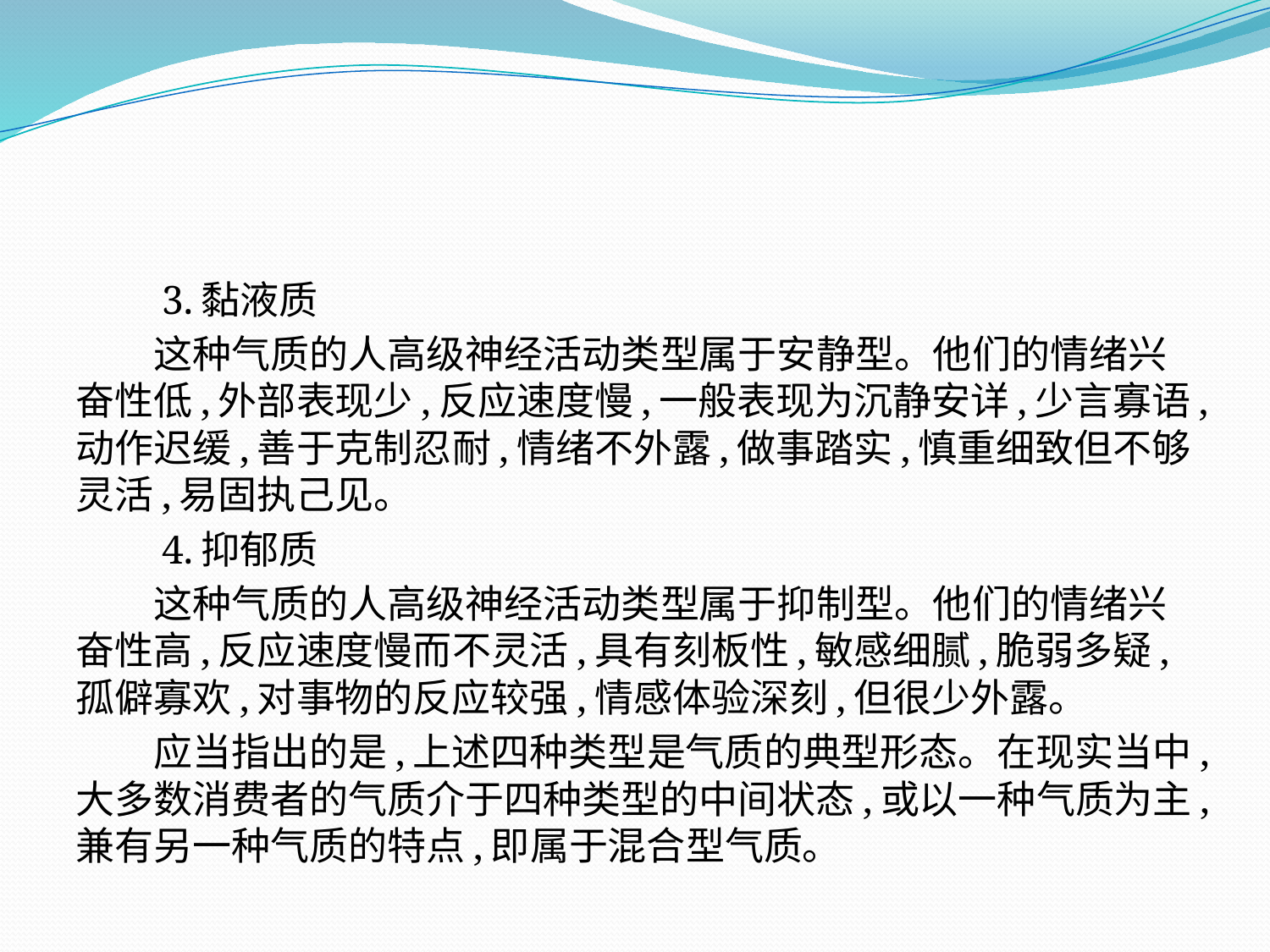

3.黏液质
　　这种气质的人高级神经活动类型属于安静型。他们的情绪兴奋性低,外部表现少,反应速度慢,一般表现为沉静安详,少言寡语,动作迟缓,善于克制忍耐,情绪不外露,做事踏实,慎重细致但不够灵活,易固执己见。
　　4.抑郁质
　　这种气质的人高级神经活动类型属于抑制型。他们的情绪兴奋性高,反应速度慢而不灵活,具有刻板性,敏感细腻,脆弱多疑,孤僻寡欢,对事物的反应较强,情感体验深刻,但很少外露。
　　应当指出的是,上述四种类型是气质的典型形态。在现实当中,大多数消费者的气质介于四种类型的中间状态,或以一种气质为主,兼有另一种气质的特点,即属于混合型气质。